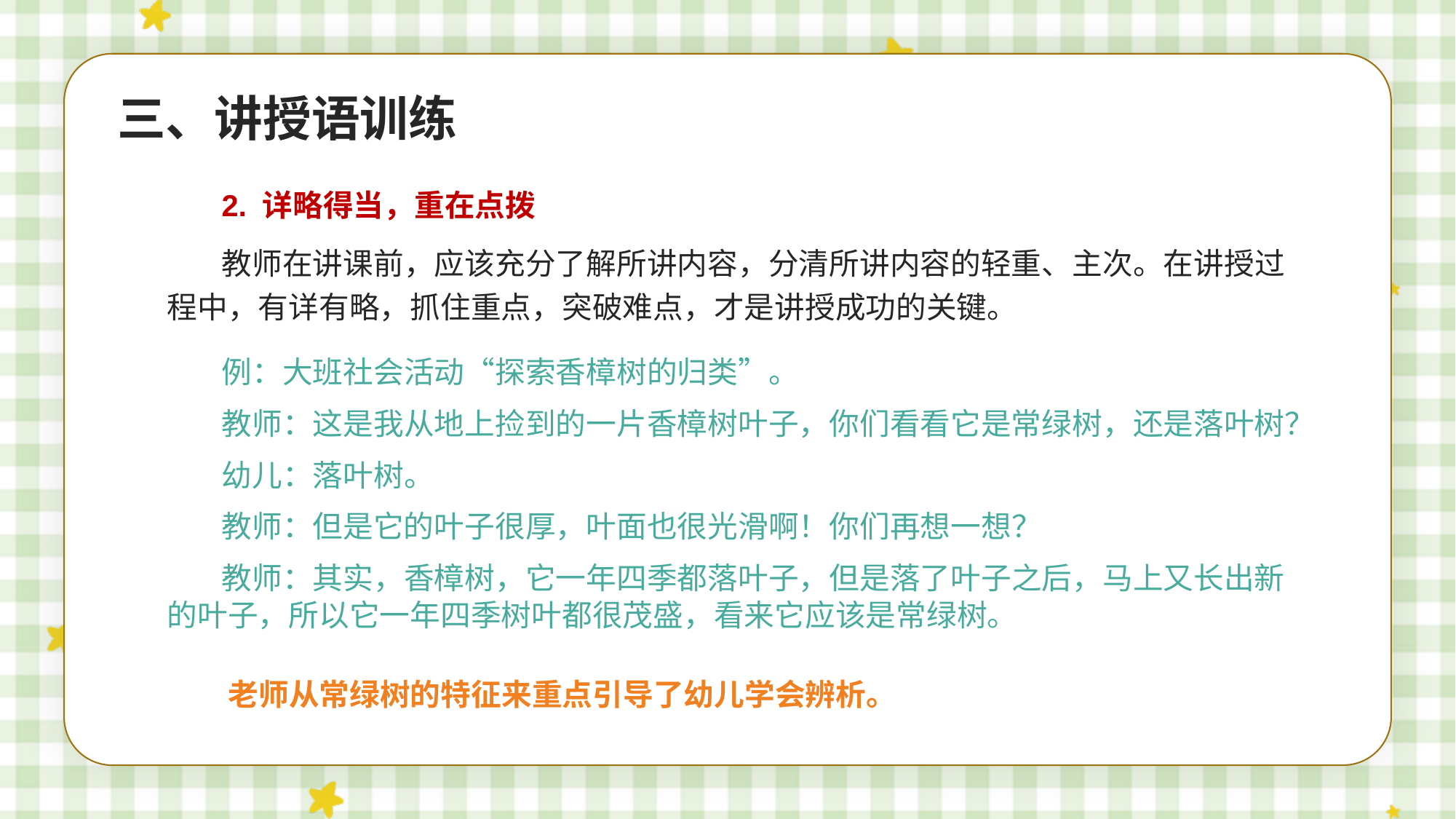

三、讲授语训练
2. 详略得当，重在点拨
教师在讲课前，应该充分了解所讲内容，分清所讲内容的轻重、主次。在讲授过程中，有详有略，抓住重点，突破难点，才是讲授成功的关键。
例：大班社会活动“探索香樟树的归类”。
教师：这是我从地上捡到的一片香樟树叶子，你们看看它是常绿树，还是落叶树？
幼儿：落叶树。
教师：但是它的叶子很厚，叶面也很光滑啊！你们再想一想？
教师：其实，香樟树，它一年四季都落叶子，但是落了叶子之后，马上又长出新的叶子，所以它一年四季树叶都很茂盛，看来它应该是常绿树。
老师从常绿树的特征来重点引导了幼儿学会辨析。